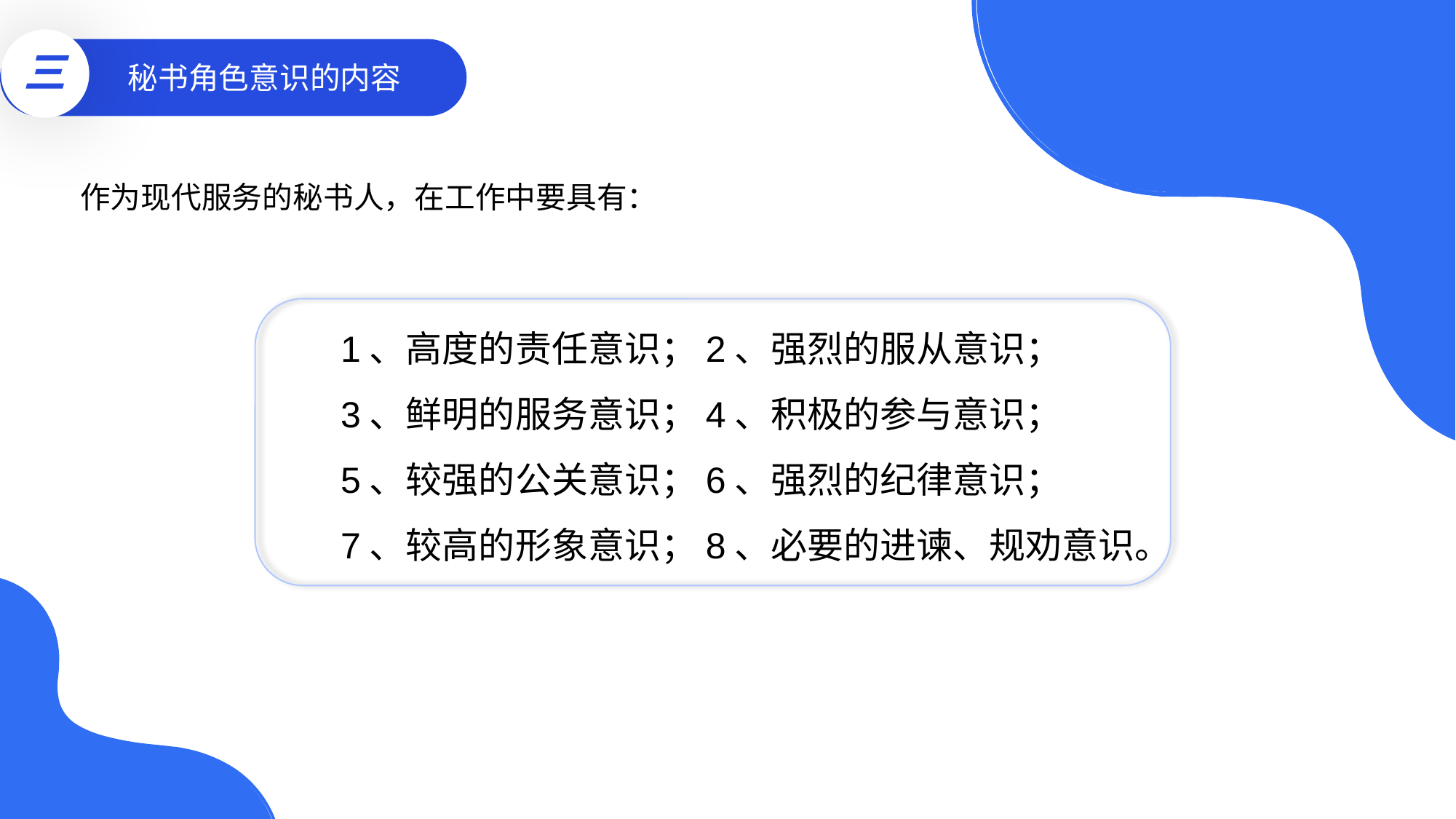

三
秘书角色意识的内容
作为现代服务的秘书人，在工作中要具有：

1、高度的责任意识；2、强烈的服从意识；
3、鲜明的服务意识；4、积极的参与意识；
5、较强的公关意识；6、强烈的纪律意识；
7、较高的形象意识；8、必要的进谏、规劝意识。